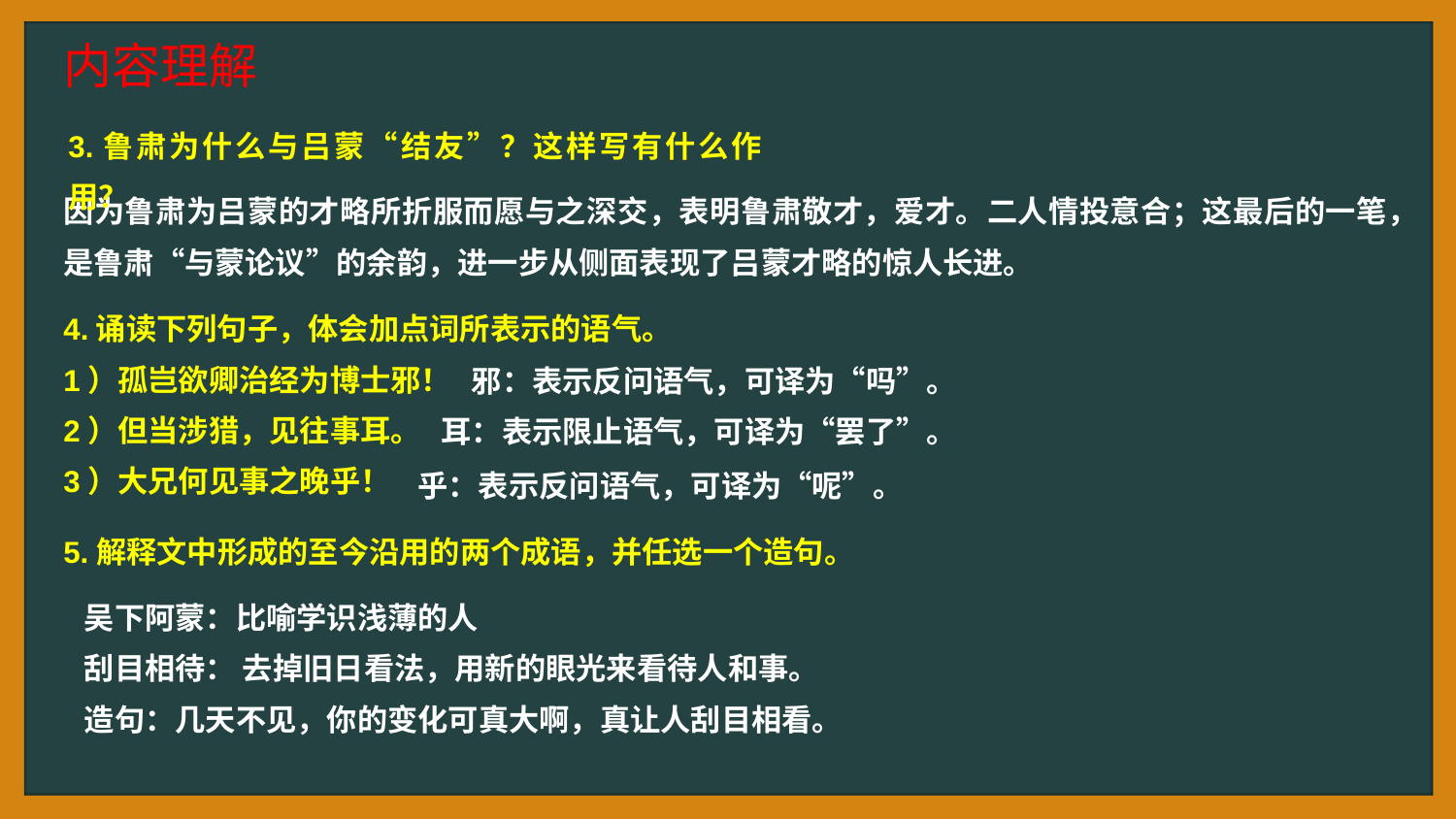

内容理解
3.鲁肃为什么与吕蒙“结友”？这样写有什么作用？
因为鲁肃为吕蒙的才略所折服而愿与之深交，表明鲁肃敬才，爱才。二人情投意合；这最后的一笔，是鲁肃“与蒙论议”的余韵，进一步从侧面表现了吕蒙才略的惊人长进。
4.诵读下列句子，体会加点词所表示的语气。
1）孤岂欲卿治经为博士邪！
2）但当涉猎，见往事耳。
3）大兄何见事之晚乎！

邪：表示反问语气，可译为“吗”。
耳：表示限止语气，可译为“罢了”。
乎：表示反问语气，可译为“呢”。
5.解释文中形成的至今沿用的两个成语，并任选一个造句。
吴下阿蒙：比喻学识浅薄的人
刮目相待： 去掉旧日看法，用新的眼光来看待人和事。
造句：几天不见，你的变化可真大啊，真让人刮目相看。